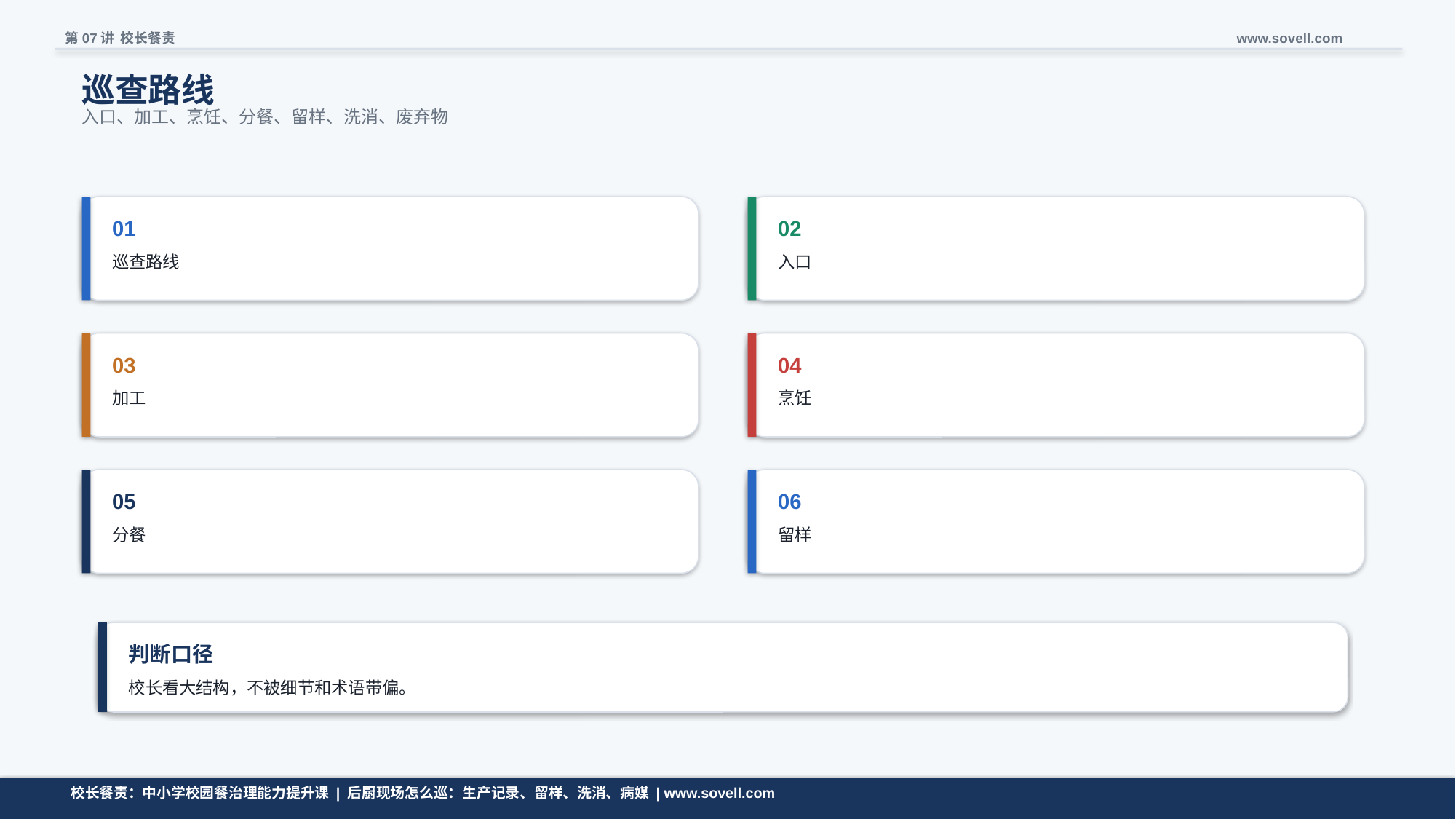

第07讲  校长餐责
www.sovell.com

巡查路线
入口、加工、烹饪、分餐、留样、洗消、废弃物

01
02
巡查路线
入口

03
04
加工
烹饪

05
06
分餐
留样

判断口径
校长看大结构，不被细节和术语带偏。

清单不是越长越好，而是要帮助校长快速判断。
校长餐责：中小学校园餐治理能力提升课 | 后厨现场怎么巡：生产记录、留样、洗消、病媒 | www.sovell.com